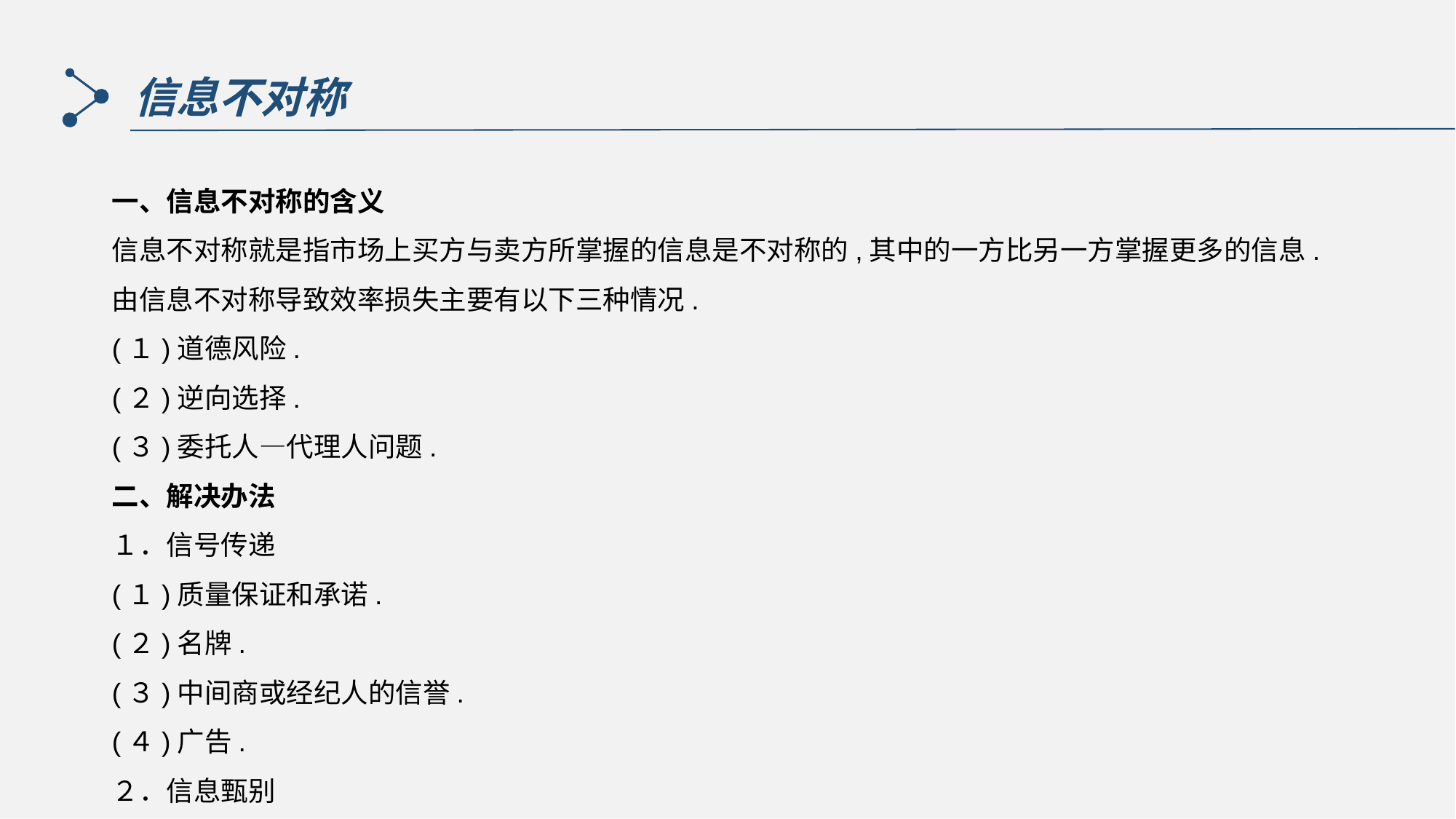

信息不对称
一、信息不对称的含义
信息不对称就是指市场上买方与卖方所掌握的信息是不对称的,其中的一方比另一方掌握更多的信息.
由信息不对称导致效率损失主要有以下三种情况.
(１)道德风险.
(２)逆向选择.
(３)委托人—代理人问题.
二、解决办法
１．信号传递
(１)质量保证和承诺.
(２)名牌.
(３)中间商或经纪人的信誉.
(４)广告.
２．信息甄别